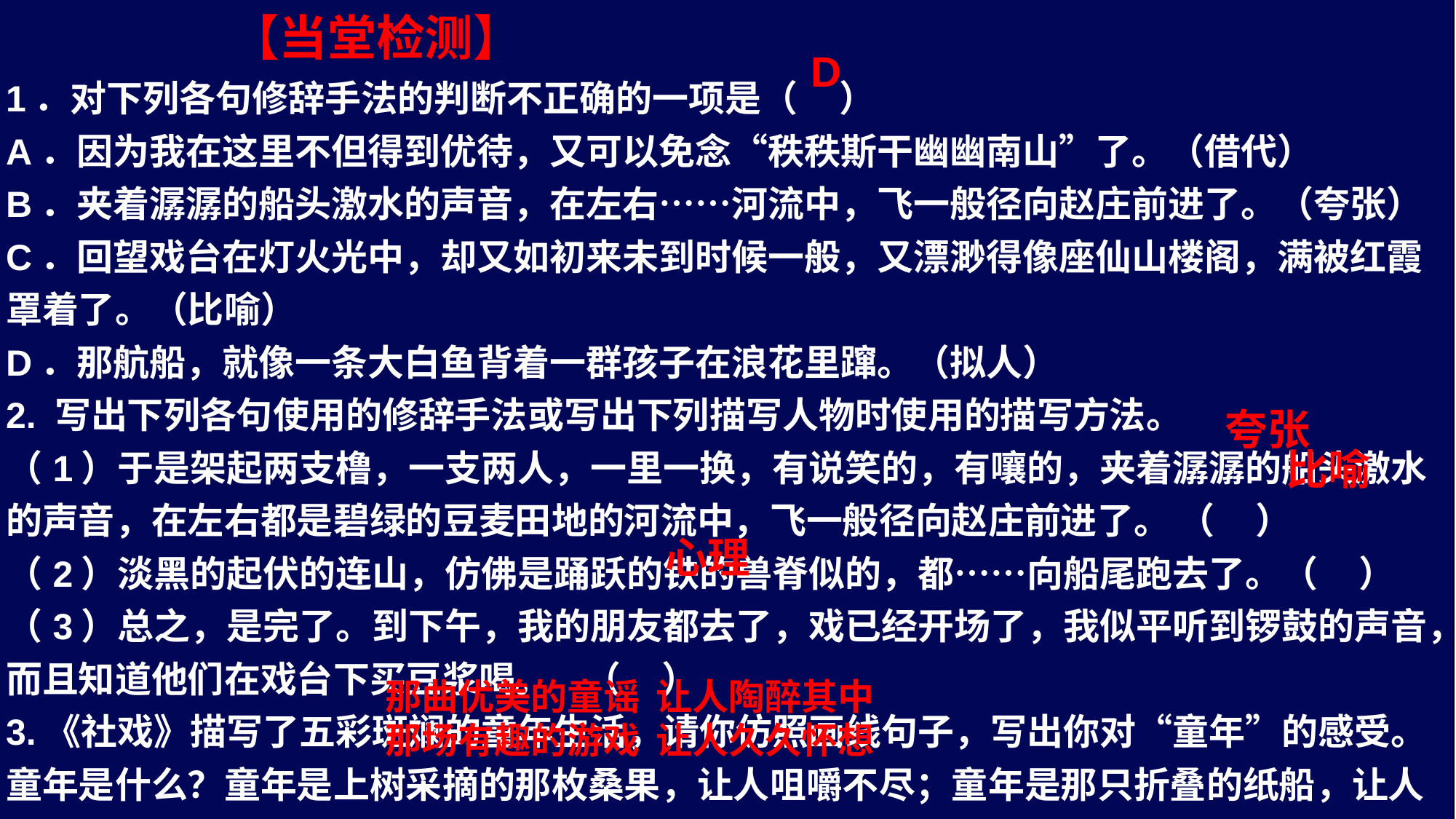

| 【当堂检测】 1．对下列各句修辞手法的判断不正确的一项是（ ） A．因为我在这里不但得到优待，又可以免念“秩秩斯干幽幽南山”了。（借代） B．夹着潺潺的船头激水的声音，在左右……河流中，飞一般径向赵庄前进了。（夸张） C．回望戏台在灯火光中，却又如初来未到时候一般，又漂渺得像座仙山楼阁，满被红霞罩着了。（比喻） D．那航船，就像一条大白鱼背着一群孩子在浪花里蹿。（拟人） 2. 写出下列各句使用的修辞手法或写出下列描写人物时使用的描写方法。 （1）于是架起两支橹，一支两人，一里一换，有说笑的，有嚷的，夹着潺潺的船头激水的声音，在左右都是碧绿的豆麦田地的河流中，飞一般径向赵庄前进了。 （ ） （2）淡黑的起伏的连山，仿佛是踊跃的铁的兽脊似的，都……向船尾跑去了。（ ） （3）总之，是完了。到下午，我的朋友都去了，戏已经开场了，我似平听到锣鼓的声音，而且知道他们在戏台下买豆浆喝。 （ ） 3.《社戏》描写了五彩斑斓的童年生活，请你仿照画线句子，写出你对“童年”的感受。 童年是什么？童年是上树采摘的那枚桑果，让人咀嚼不尽；童年是那只折叠的纸船，让人遐想万千；童年是 ， ； 童年是 ， 。 |
| --- |
D
夸张
比喻
心理
那曲优美的童谣  让人陶醉其中
那场有趣的游戏  让人久久怀想